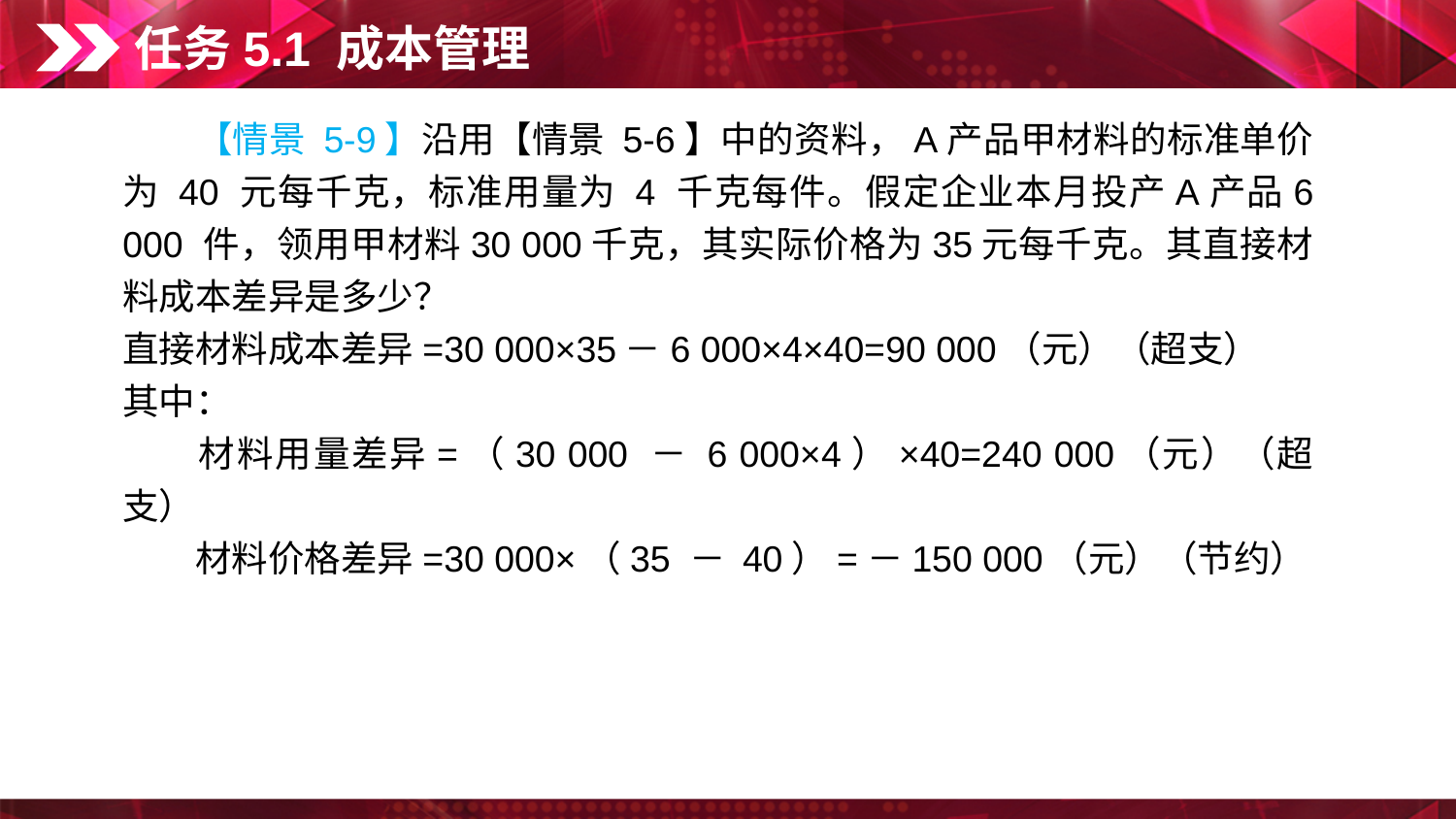

任务5.1 成本管理

　　【情景 5-9】沿用【情景 5-6】中的资料，A产品甲材料的标准单价为 40 元每千克，标准用量为 4 千克每件。假定企业本月投产A产品6 000 件，领用甲材料30 000千克，其实际价格为35元每千克。其直接材料成本差异是多少？
直接材料成本差异=30 000×35－6 000×4×40=90 000（元）（超支）
其中：
　　材料用量差异=（30 000 － 6 000×4）×40=240 000（元）（超支）
　　材料价格差异=30 000×（35 － 40）=－150 000（元）（节约）